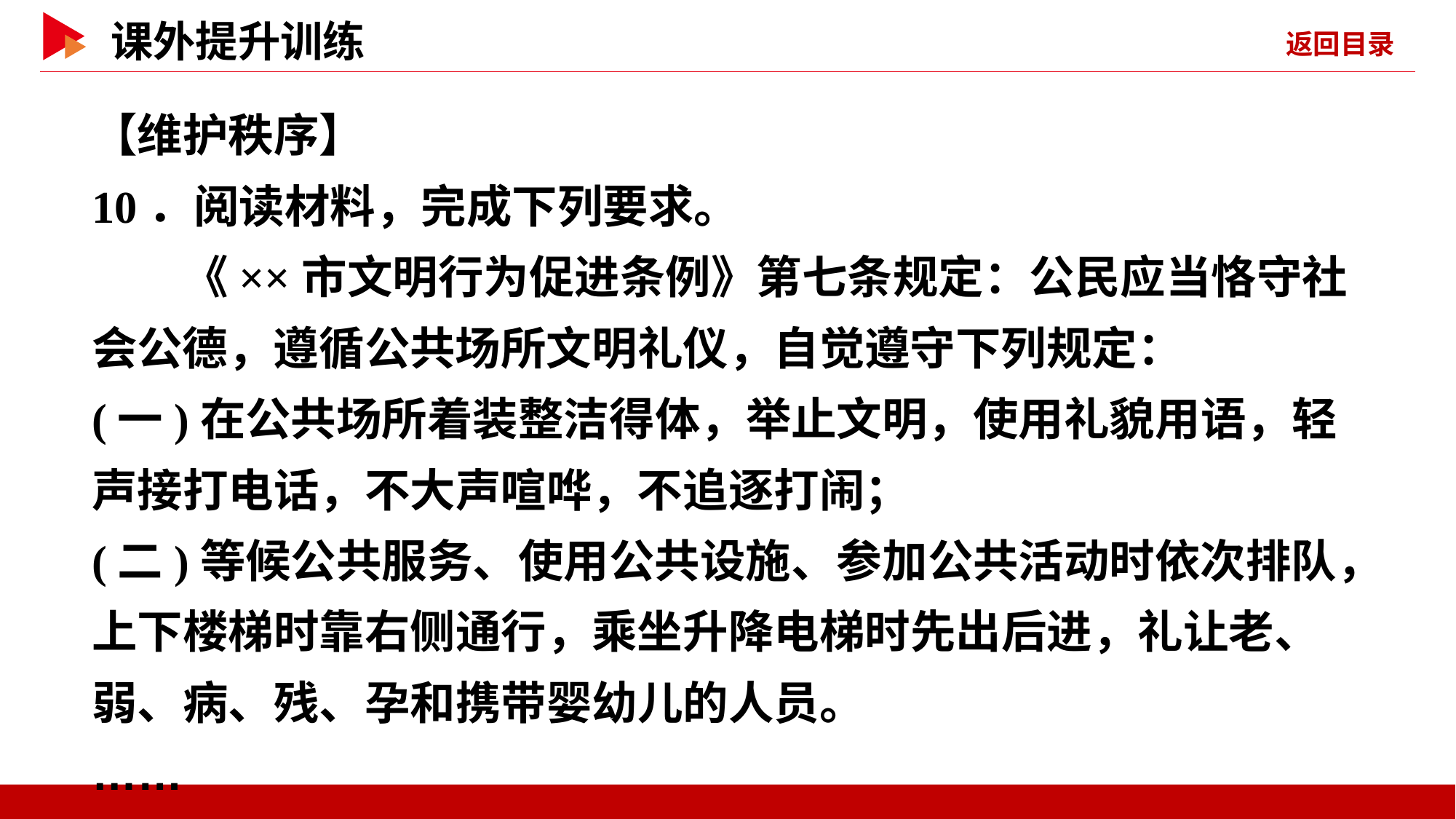

【维护秩序】
10．阅读材料，完成下列要求。
　　《××市文明行为促进条例》第七条规定：公民应当恪守社会公德，遵循公共场所文明礼仪，自觉遵守下列规定：
(一)在公共场所着装整洁得体，举止文明，使用礼貌用语，轻声接打电话，不大声喧哗，不追逐打闹；
(二)等候公共服务、使用公共设施、参加公共活动时依次排队，上下楼梯时靠右侧通行，乘坐升降电梯时先出后进，礼让老、弱、病、残、孕和携带婴幼儿的人员。
……